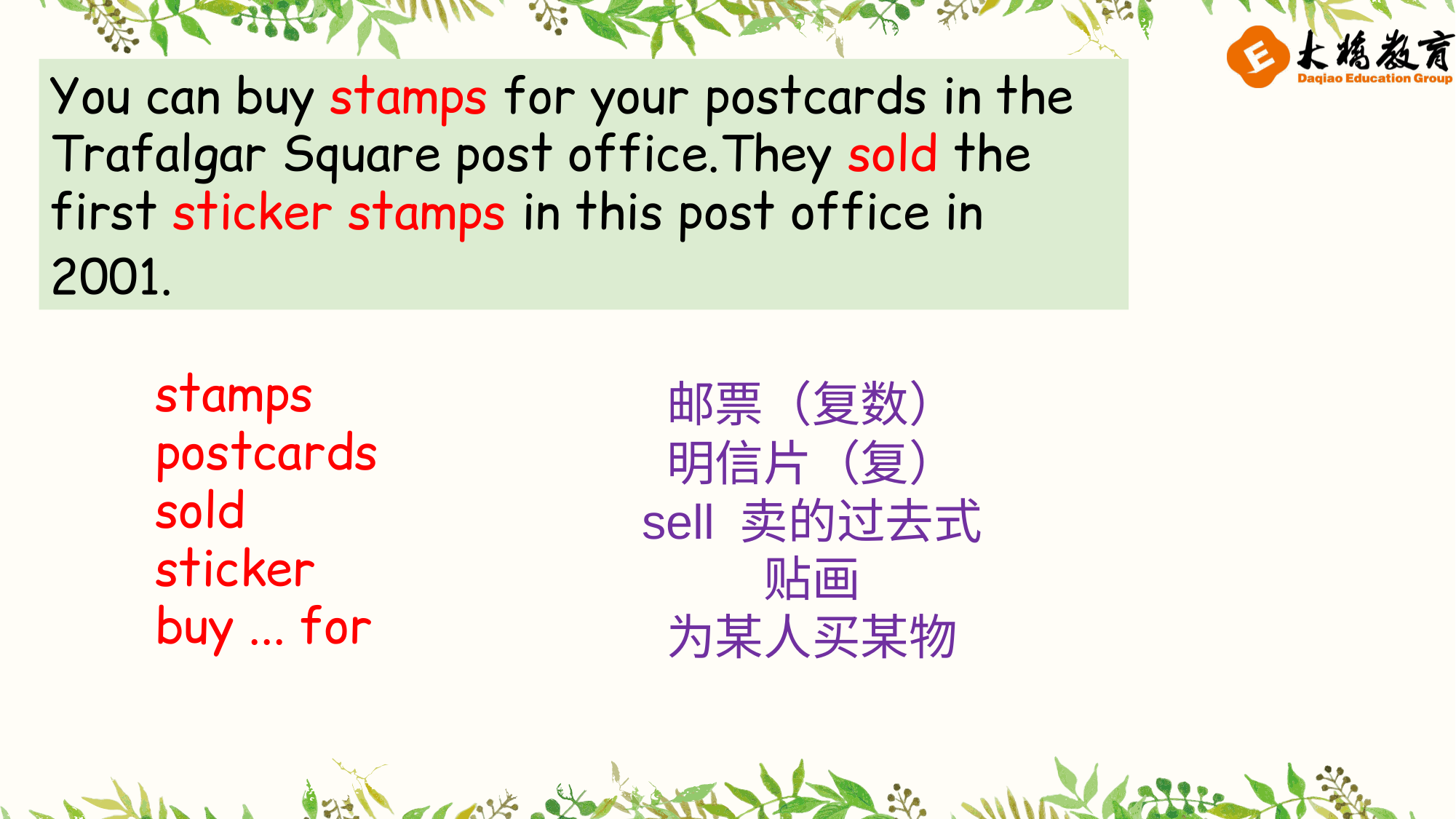

You can buy stamps for your postcards in the Trafalgar Square post office.They sold the first sticker stamps in this post office in 2001.
stamps
postcards
sold
sticker
buy ... for
邮票（复数）
明信片（复）
sell 卖的过去式
贴画
为某人买某物